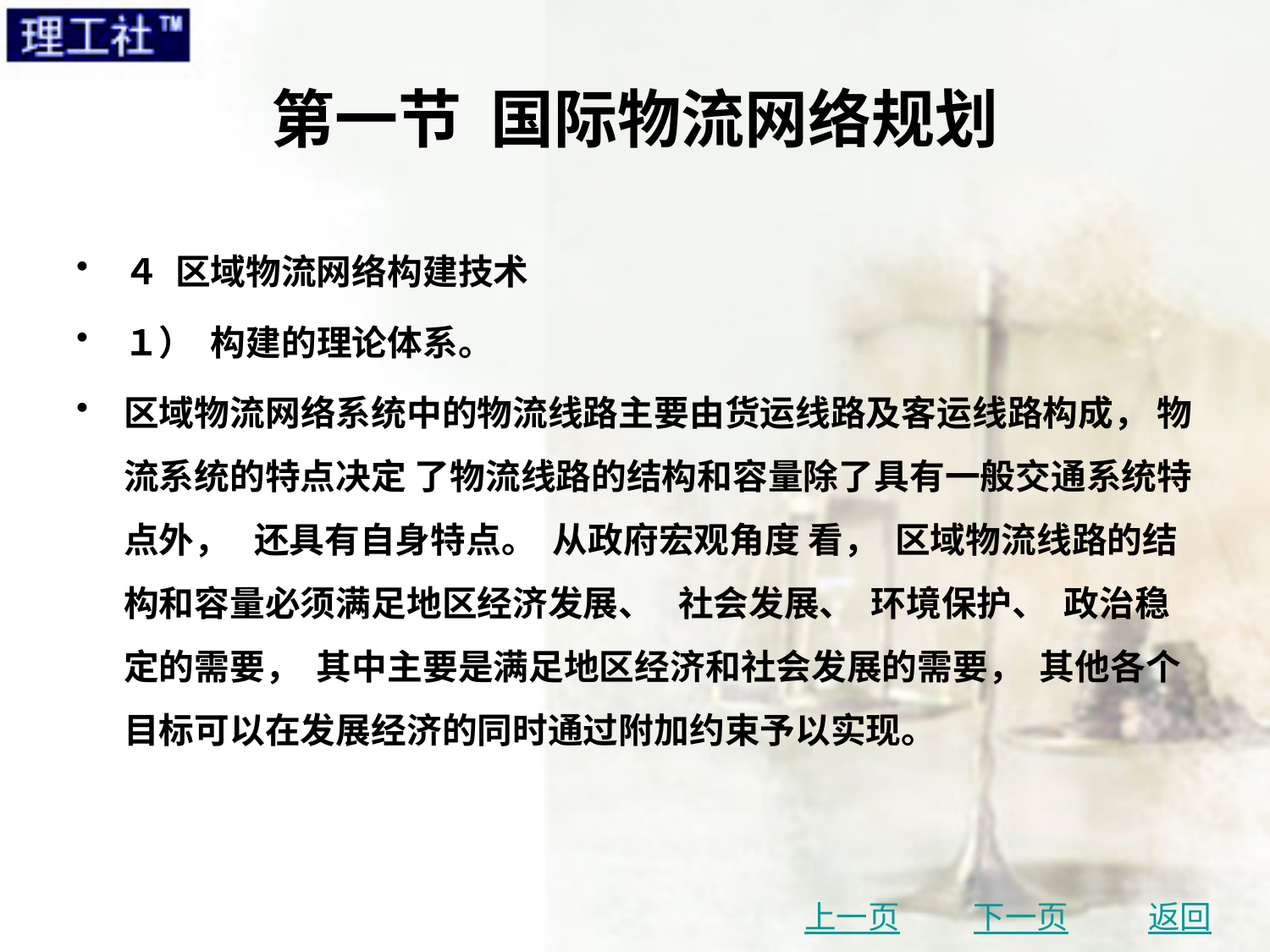

# 第一节  国际物流网络规划
４  区域物流网络构建技术
１）  构建的理论体系。
区域物流网络系统中的物流线路主要由货运线路及客运线路构成， 物流系统的特点决定 了物流线路的结构和容量除了具有一般交通系统特点外，   还具有自身特点。  从政府宏观角度 看，  区域物流线路的结构和容量必须满足地区经济发展、   社会发展、  环境保护、  政治稳定的需要，  其中主要是满足地区经济和社会发展的需要，  其他各个目标可以在发展经济的同时通过附加约束予以实现。

上一页
下一页
返回